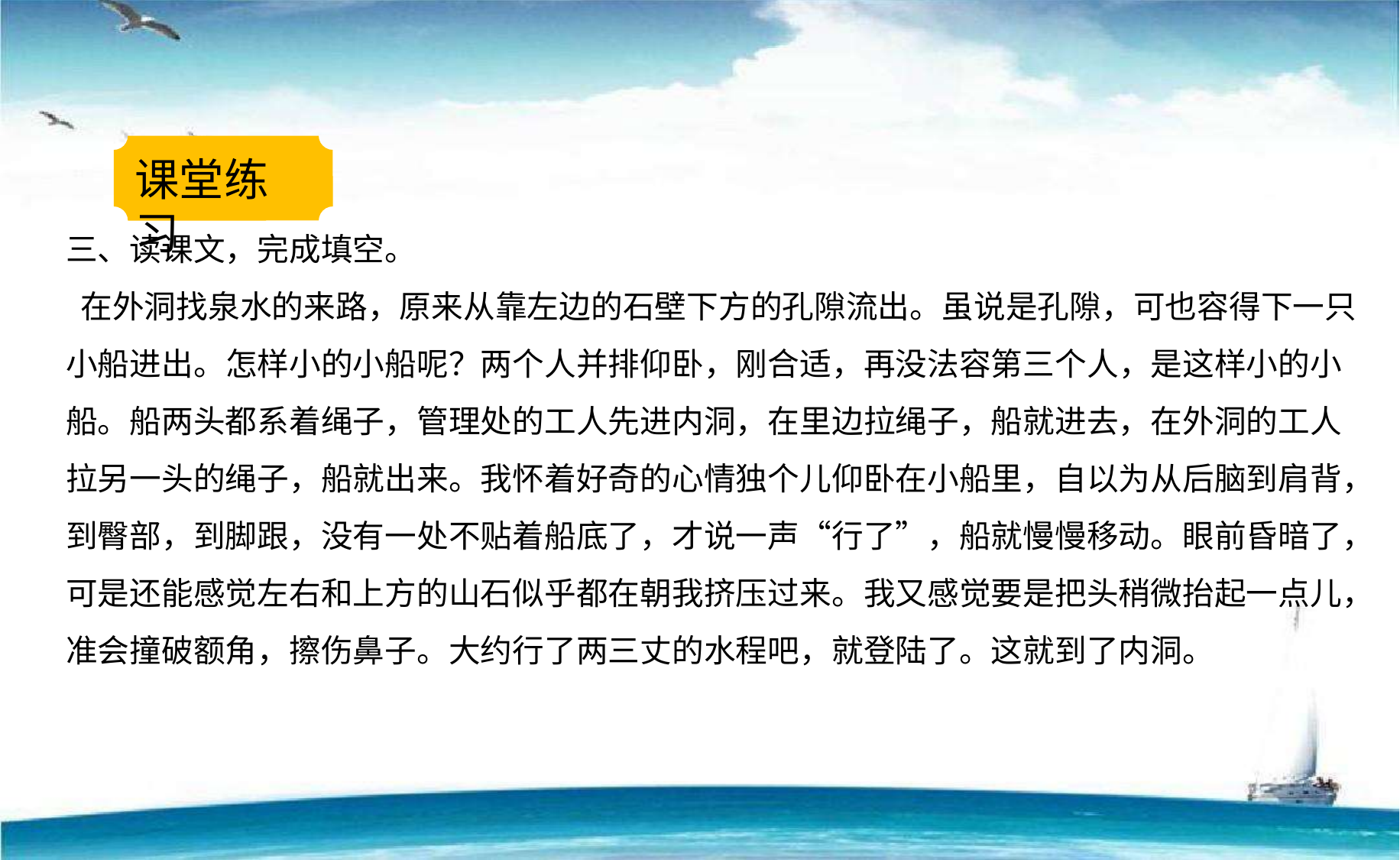

课堂练习
三、读课文，完成填空。
 在外洞找泉水的来路，原来从靠左边的石壁下方的孔隙流出。虽说是孔隙，可也容得下一只小船进出。怎样小的小船呢？两个人并排仰卧，刚合适，再没法容第三个人，是这样小的小船。船两头都系着绳子，管理处的工人先进内洞，在里边拉绳子，船就进去，在外洞的工人拉另一头的绳子，船就出来。我怀着好奇的心情独个儿仰卧在小船里，自以为从后脑到肩背，到臀部，到脚跟，没有一处不贴着船底了，才说一声“行了”，船就慢慢移动。眼前昏暗了，可是还能感觉左右和上方的山石似乎都在朝我挤压过来。我又感觉要是把头稍微抬起一点儿，准会撞破额角，擦伤鼻子。大约行了两三丈的水程吧，就登陆了。这就到了内洞。